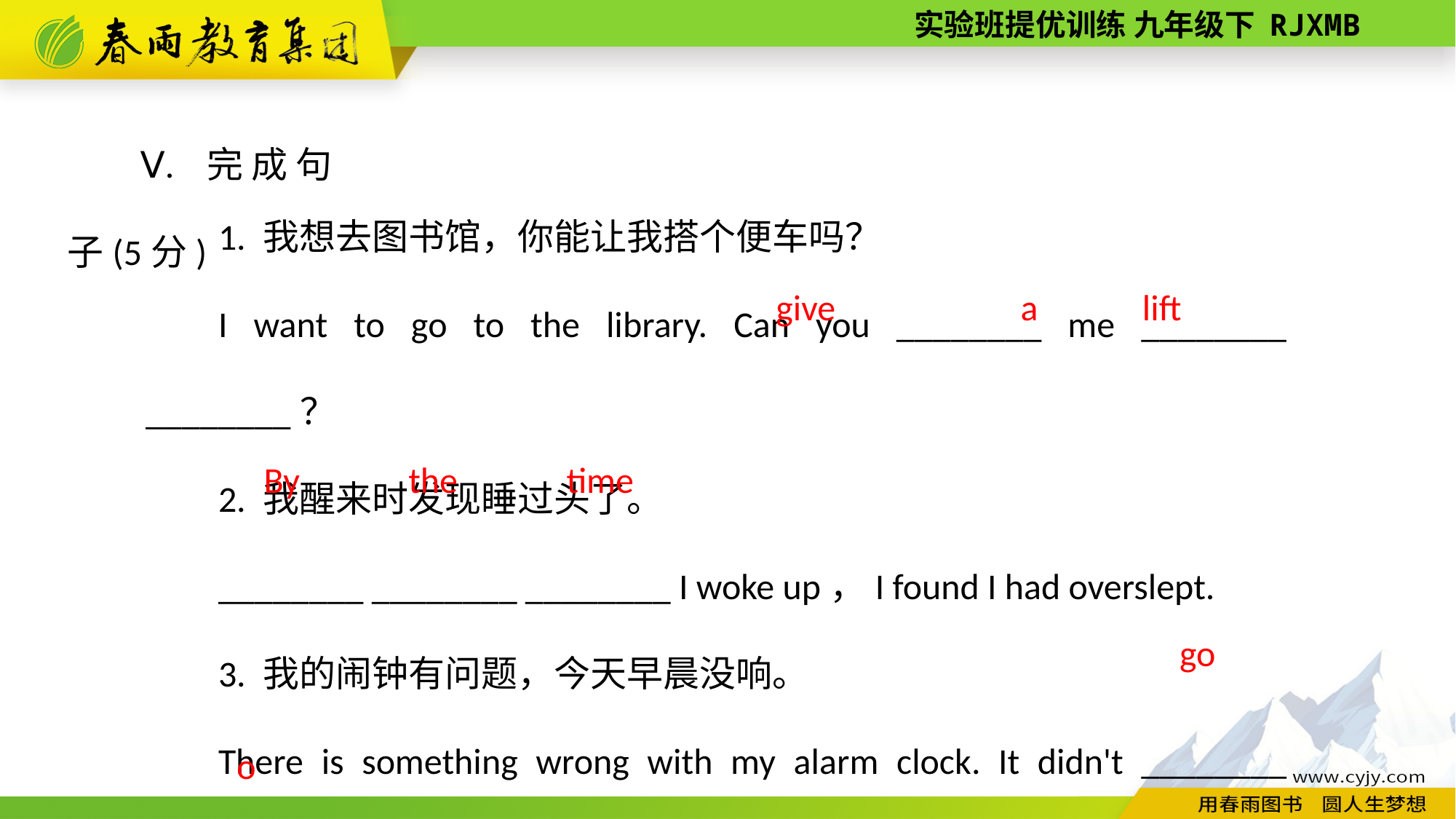

Ⅴ. 完成句子(5分)
1. 我想去图书馆，你能让我搭个便车吗？
I want to go to the library. Can you ________ me ________ ________？
2. 我醒来时发现睡过头了。
________ ________ ________ I woke up，I found I had overslept.
3. 我的闹钟有问题，今天早晨没响。
There is something wrong with my alarm clock. It didn't ________ ________ this morning.
lift
give
a
time
By
the
go
off